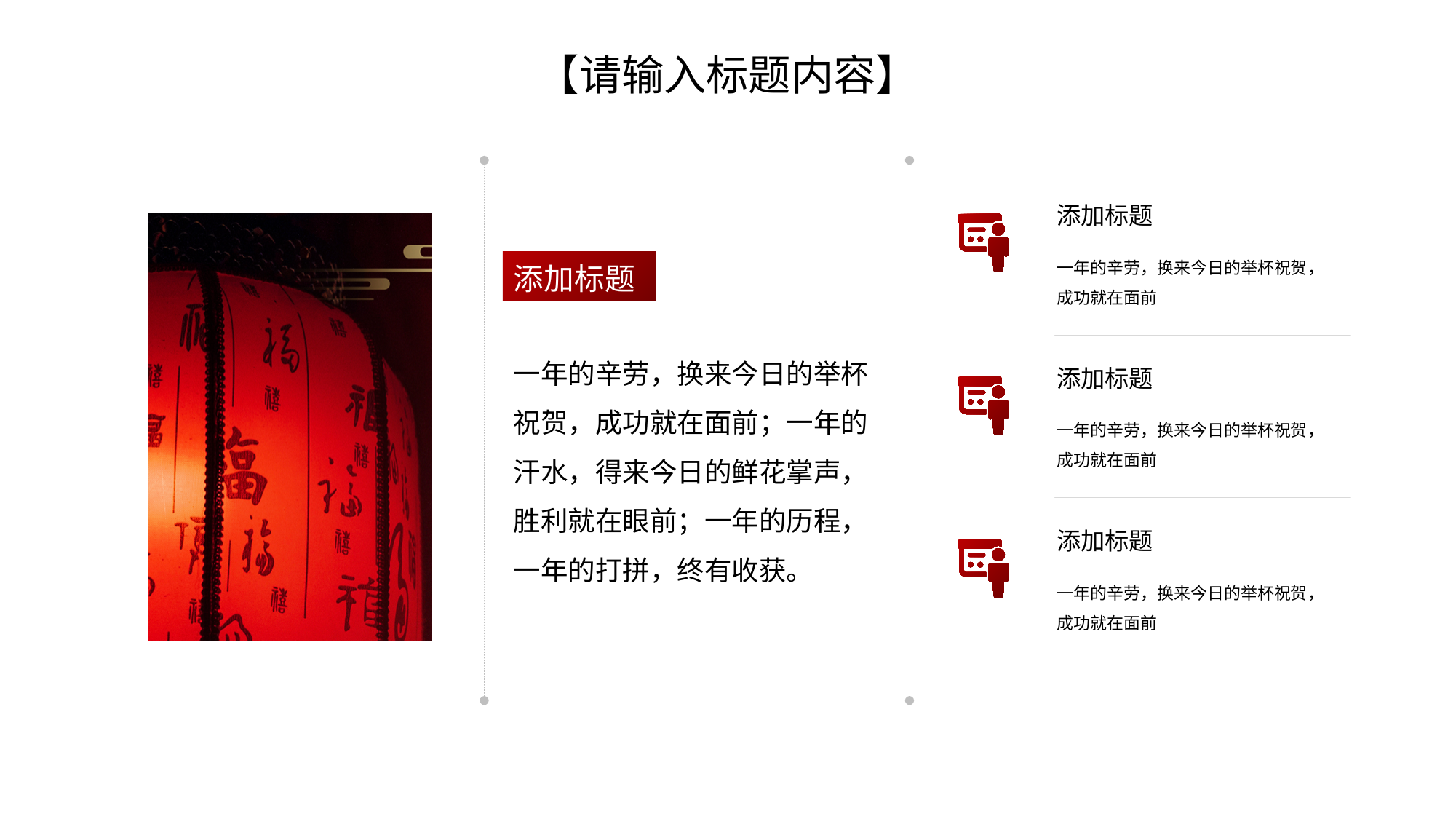

【请输入标题内容】
添加标题
一年的辛劳，换来今日的举杯祝贺，成功就在面前

添加标题

一年的辛劳，换来今日的举杯祝贺，成功就在面前；一年的汗水，得来今日的鲜花掌声，胜利就在眼前；一年的历程，一年的打拼，终有收获。
添加标题
一年的辛劳，换来今日的举杯祝贺，成功就在面前

添加标题
一年的辛劳，换来今日的举杯祝贺，成功就在面前